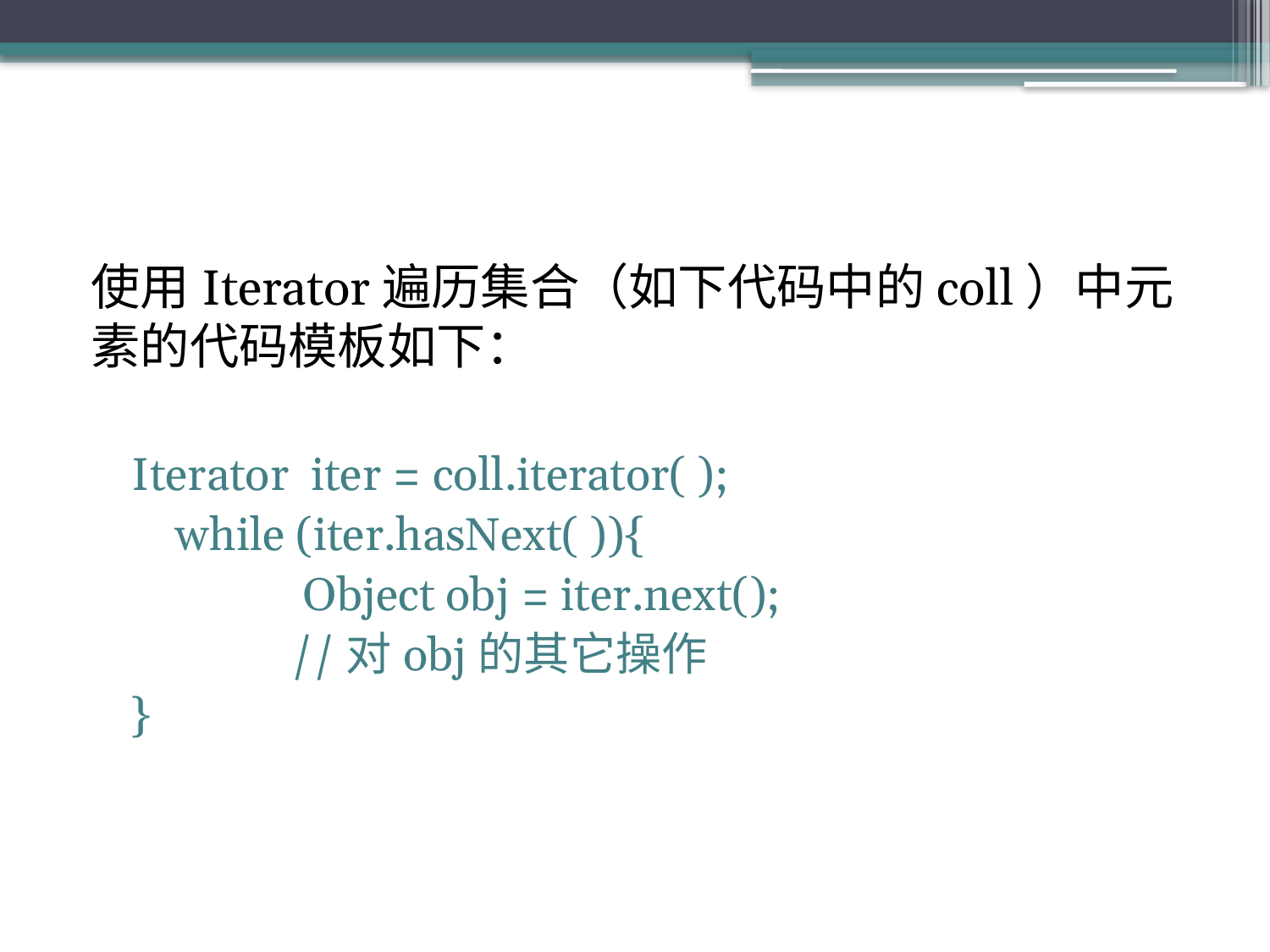

#
使用Iterator遍历集合（如下代码中的coll）中元素的代码模板如下：

Iterator  iter = coll.iterator( );
    while (iter.hasNext( )){
	    Object obj = iter.next();
	   //对obj的其它操作
}